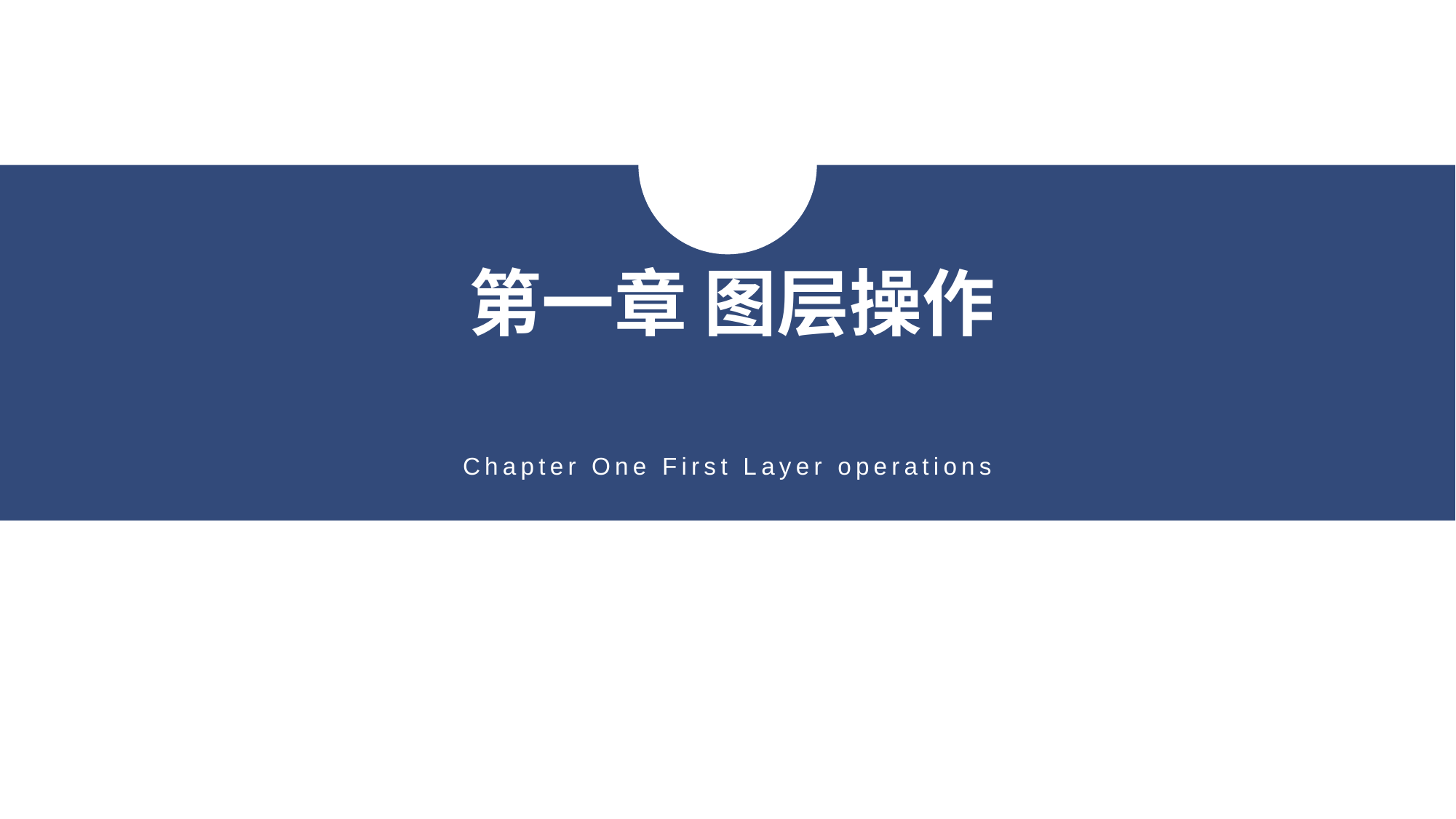

第一章 图层操作
Chapter One First Layer operations